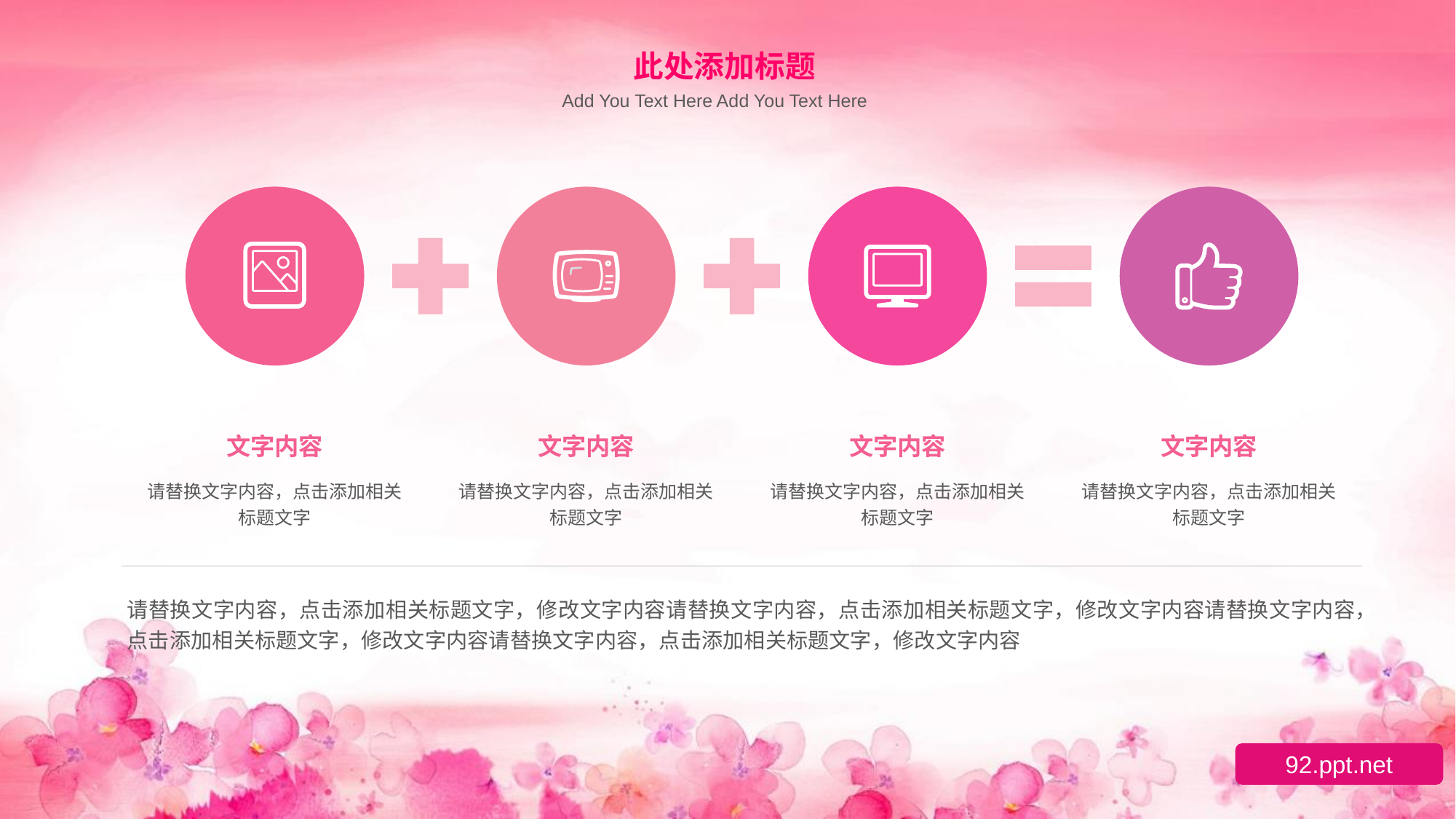

此处添加标题
Add You Text Here Add You Text Here

文字内容
请替换文字内容，点击添加相关标题文字
文字内容
请替换文字内容，点击添加相关标题文字
文字内容
请替换文字内容，点击添加相关标题文字
文字内容
请替换文字内容，点击添加相关标题文字
请替换文字内容，点击添加相关标题文字，修改文字内容请替换文字内容，点击添加相关标题文字，修改文字内容请替换文字内容，点击添加相关标题文字，修改文字内容请替换文字内容，点击添加相关标题文字，修改文字内容

92.ppt.net